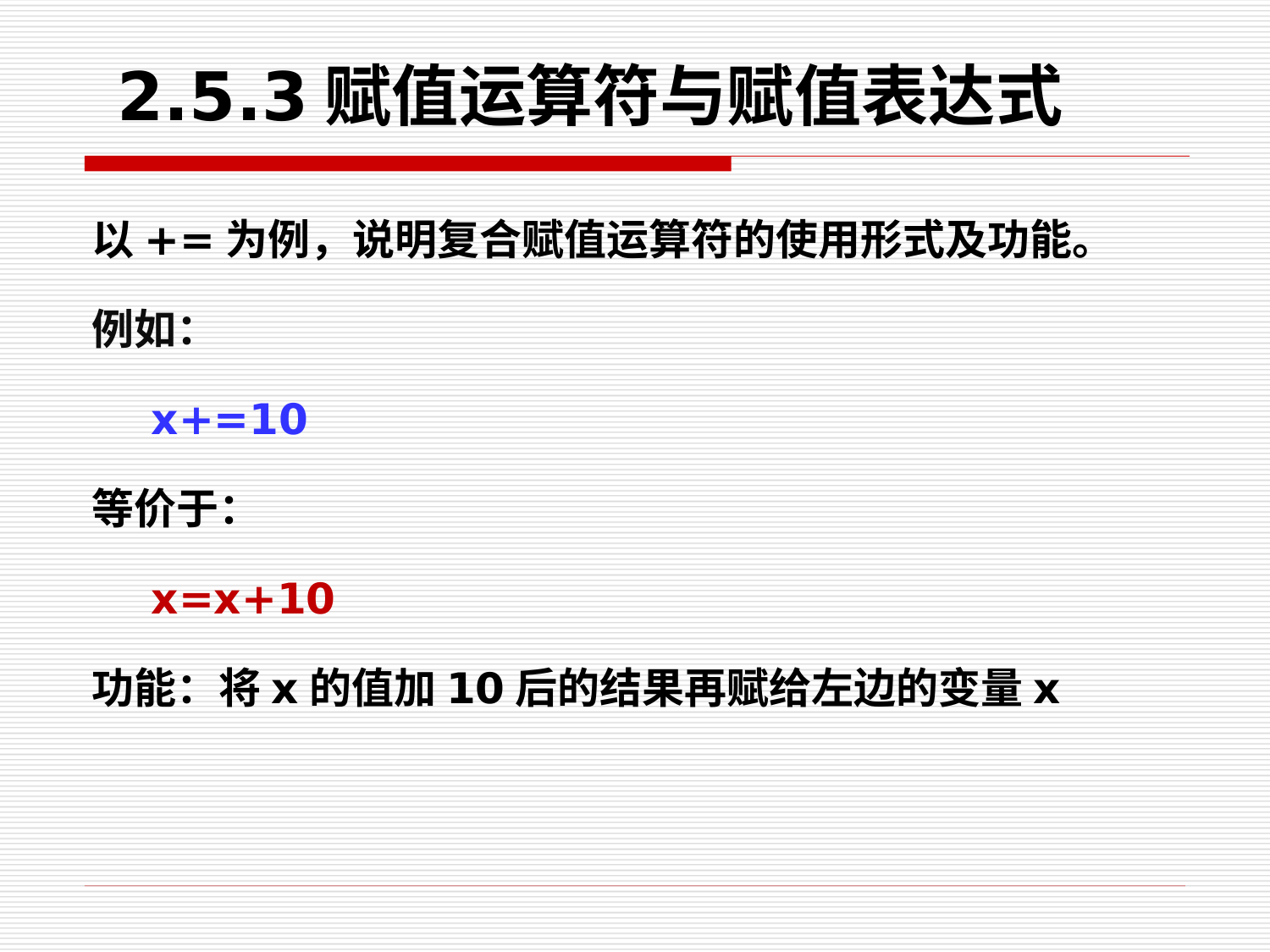

2.5.3赋值运算符与赋值表达式
以+=为例，说明复合赋值运算符的使用形式及功能。
例如：
    x+=10
等价于：
    x=x+10
功能：将x的值加10后的结果再赋给左边的变量x